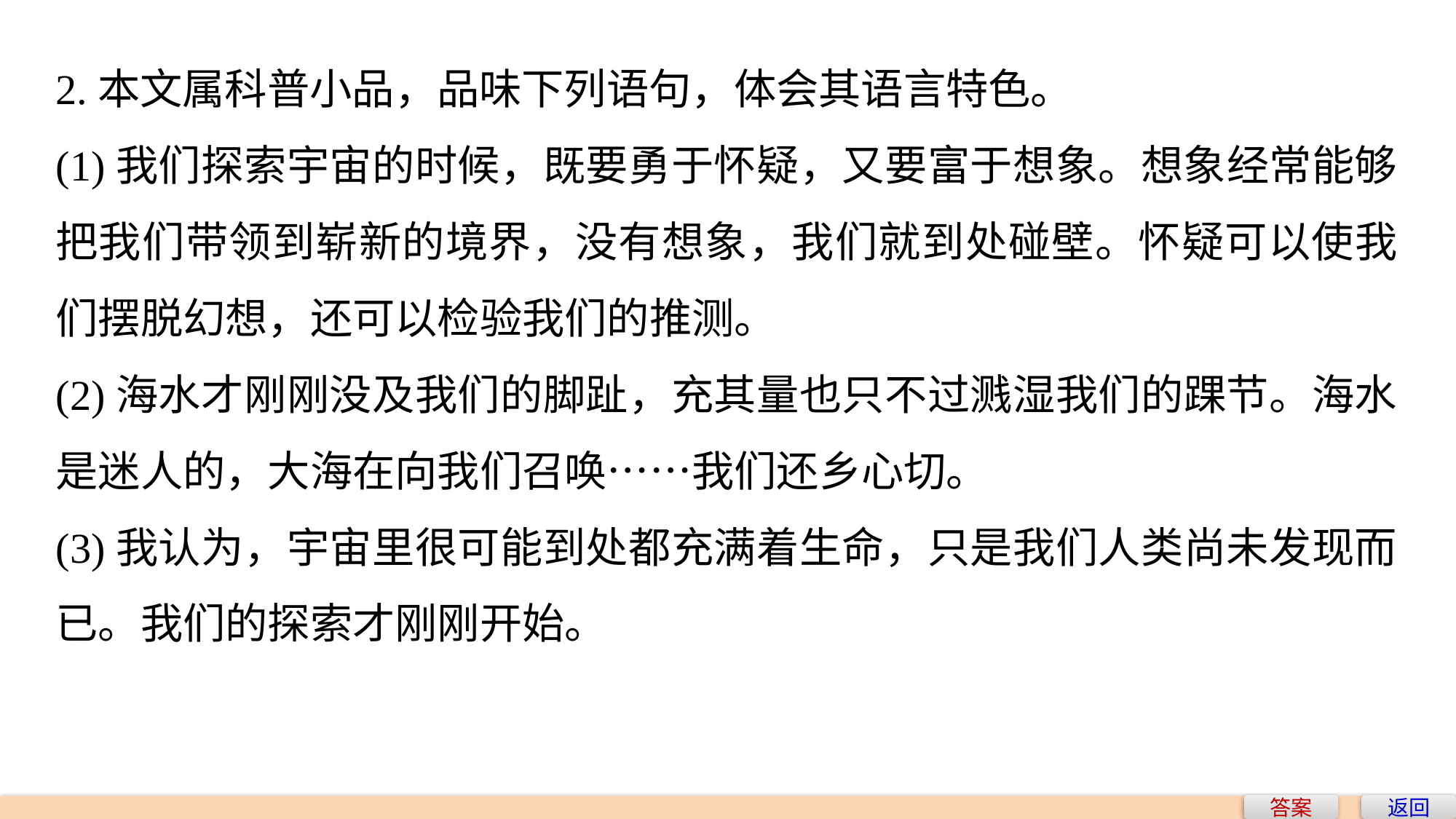

2.本文属科普小品，品味下列语句，体会其语言特色。
(1)我们探索宇宙的时候，既要勇于怀疑，又要富于想象。想象经常能够把我们带领到崭新的境界，没有想象，我们就到处碰壁。怀疑可以使我们摆脱幻想，还可以检验我们的推测。
(2)海水才刚刚没及我们的脚趾，充其量也只不过溅湿我们的踝节。海水是迷人的，大海在向我们召唤……我们还乡心切。
(3)我认为，宇宙里很可能到处都充满着生命，只是我们人类尚未发现而已。我们的探索才刚刚开始。
答案
返回